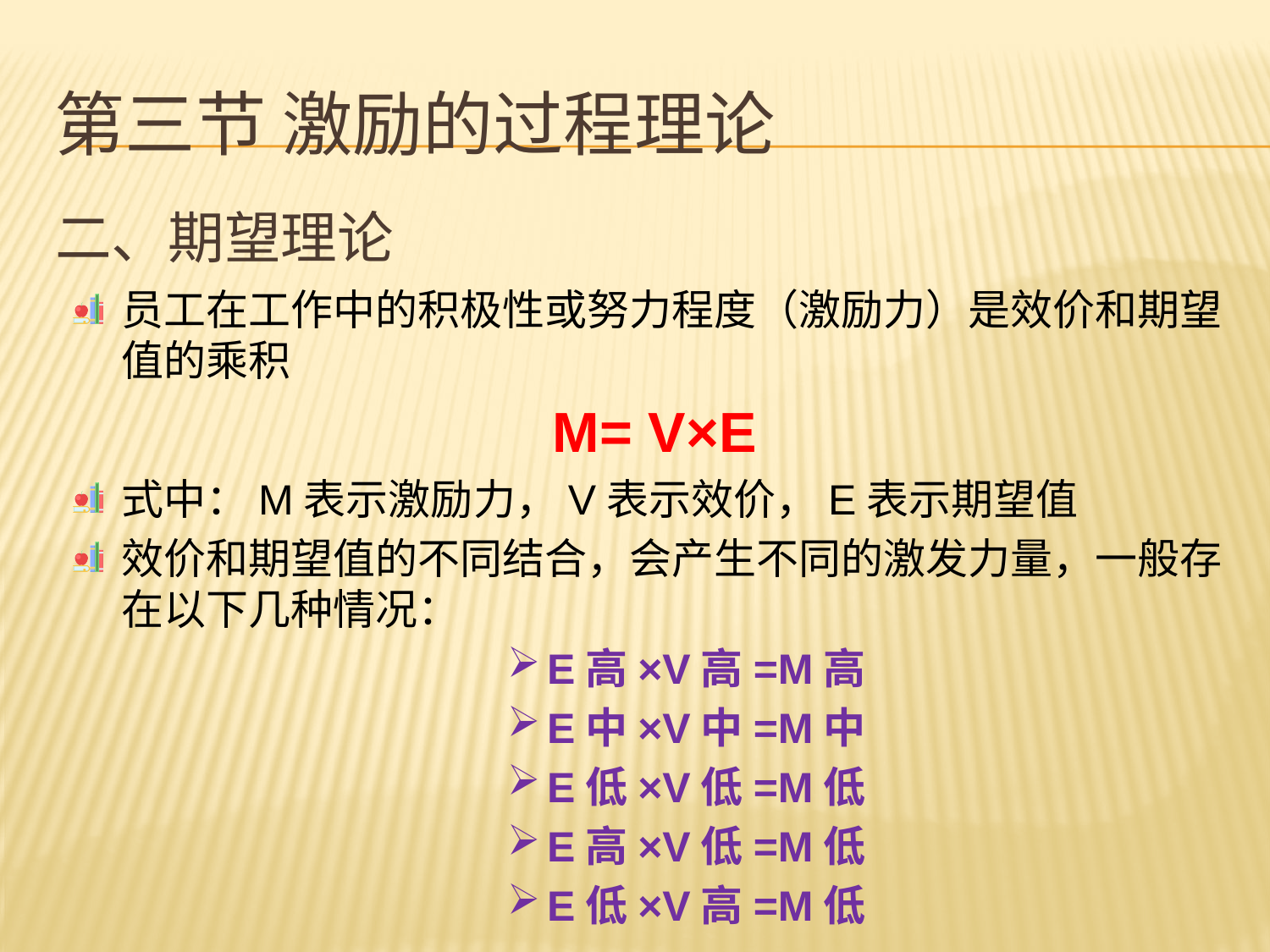

# 第三节 激励的过程理论
二、期望理论
员工在工作中的积极性或努力程度（激励力）是效价和期望值的乘积
M= V×E
式中：M表示激励力，V表示效价，E表示期望值
效价和期望值的不同结合，会产生不同的激发力量，一般存在以下几种情况：
E高×V高=M高
E中×V中=M中
E低×V低=M低
E高×V低=M低
E低×V高=M低